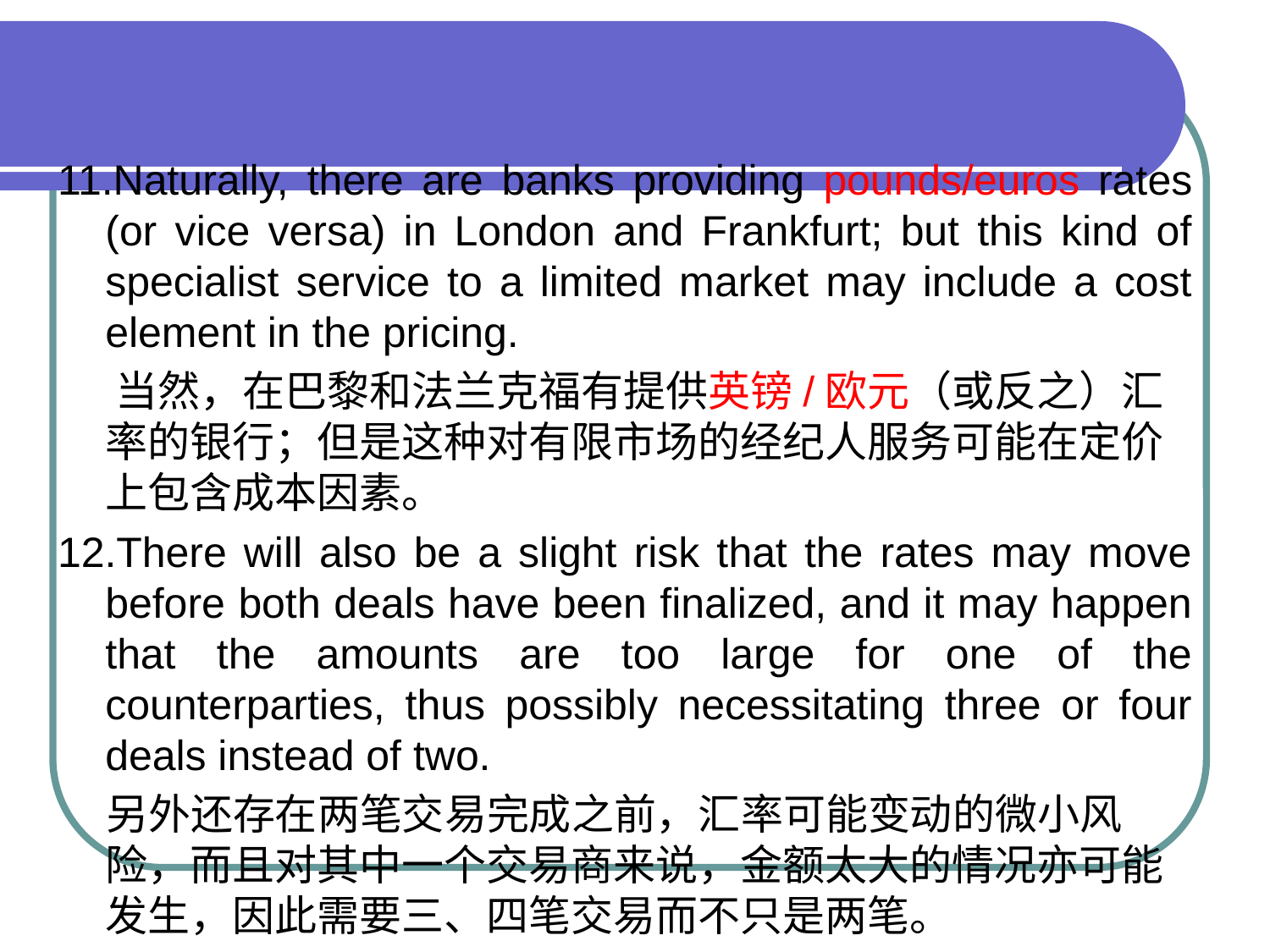

#
11.Naturally, there are banks providing pounds/euros rates (or vice versa) in London and Frankfurt; but this kind of specialist service to a limited market may include a cost element in the pricing.
     当然，在巴黎和法兰克福有提供英镑/欧元（或反之）汇率的银行；但是这种对有限市场的经纪人服务可能在定价上包含成本因素。
12.There will also be a slight risk that the rates may move before both deals have been finalized, and it may happen that the amounts are too large for one of the counterparties, thus possibly necessitating three or four deals instead of two.
    另外还存在两笔交易完成之前，汇率可能变动的微小风险，而且对其中一个交易商来说，金额太大的情况亦可能发生，因此需要三、四笔交易而不只是两笔。